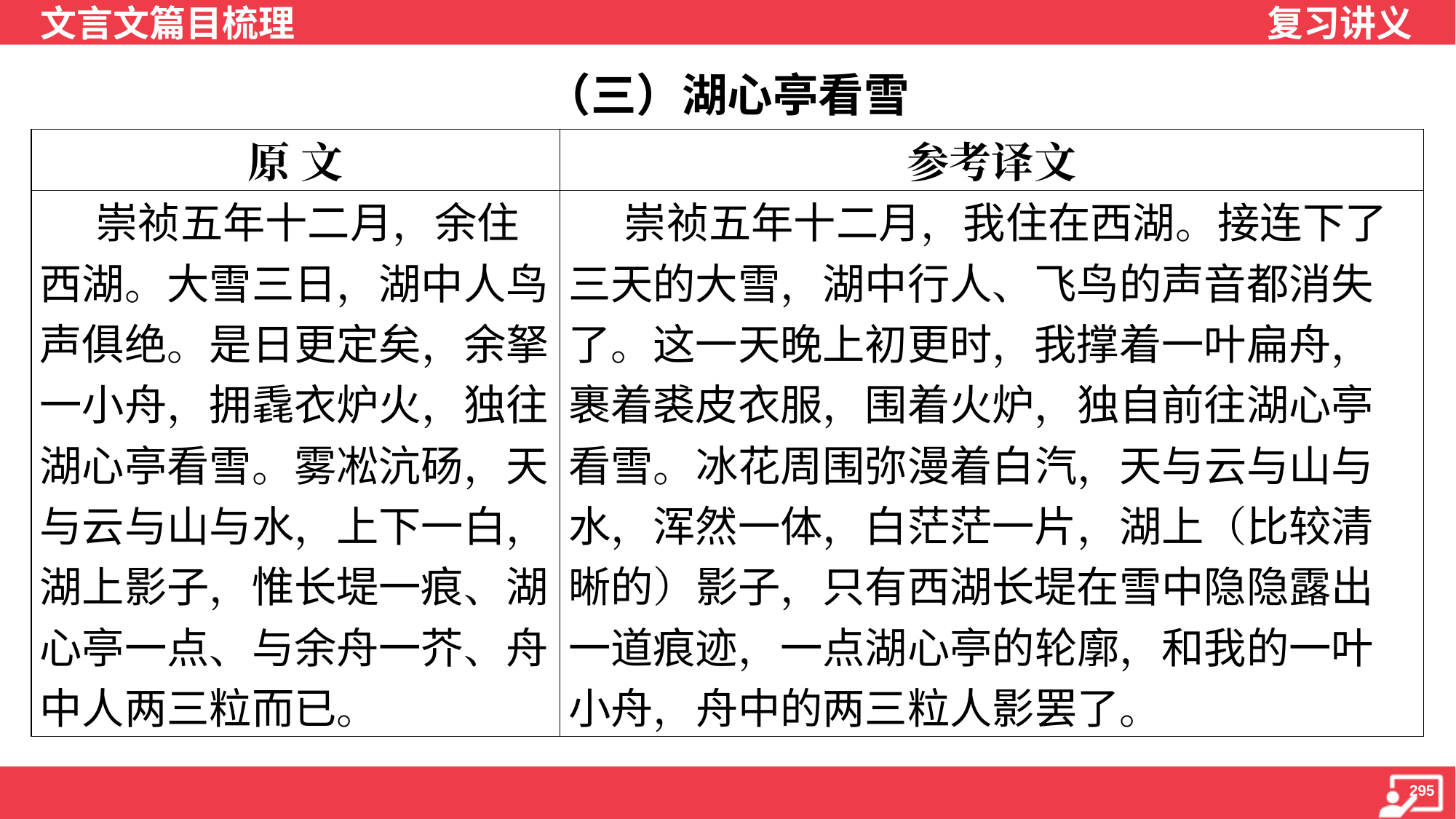

（三）湖心亭看雪
| 原 文 | 参考译文 |
| --- | --- |
| 崇祯五年十二月，余住西湖。大雪三日，湖中人鸟声俱绝。是日更定矣，余拏一小舟，拥毳衣炉火，独往湖心亭看雪。雾凇沆砀，天与云与山与水，上下一白，湖上影子，惟长堤一痕、湖心亭一点、与余舟一芥、舟中人两三粒而已。 | 崇祯五年十二月，我住在西湖。接连下了三天的大雪，湖中行人、飞鸟的声音都消失了。这一天晚上初更时，我撑着一叶扁舟，裹着裘皮衣服，围着火炉，独自前往湖心亭看雪。冰花周围弥漫着白汽，天与云与山与水，浑然一体，白茫茫一片，湖上（比较清晰的）影子，只有西湖长堤在雪中隐隐露出一道痕迹，一点湖心亭的轮廓，和我的一叶小舟，舟中的两三粒人影罢了。 |